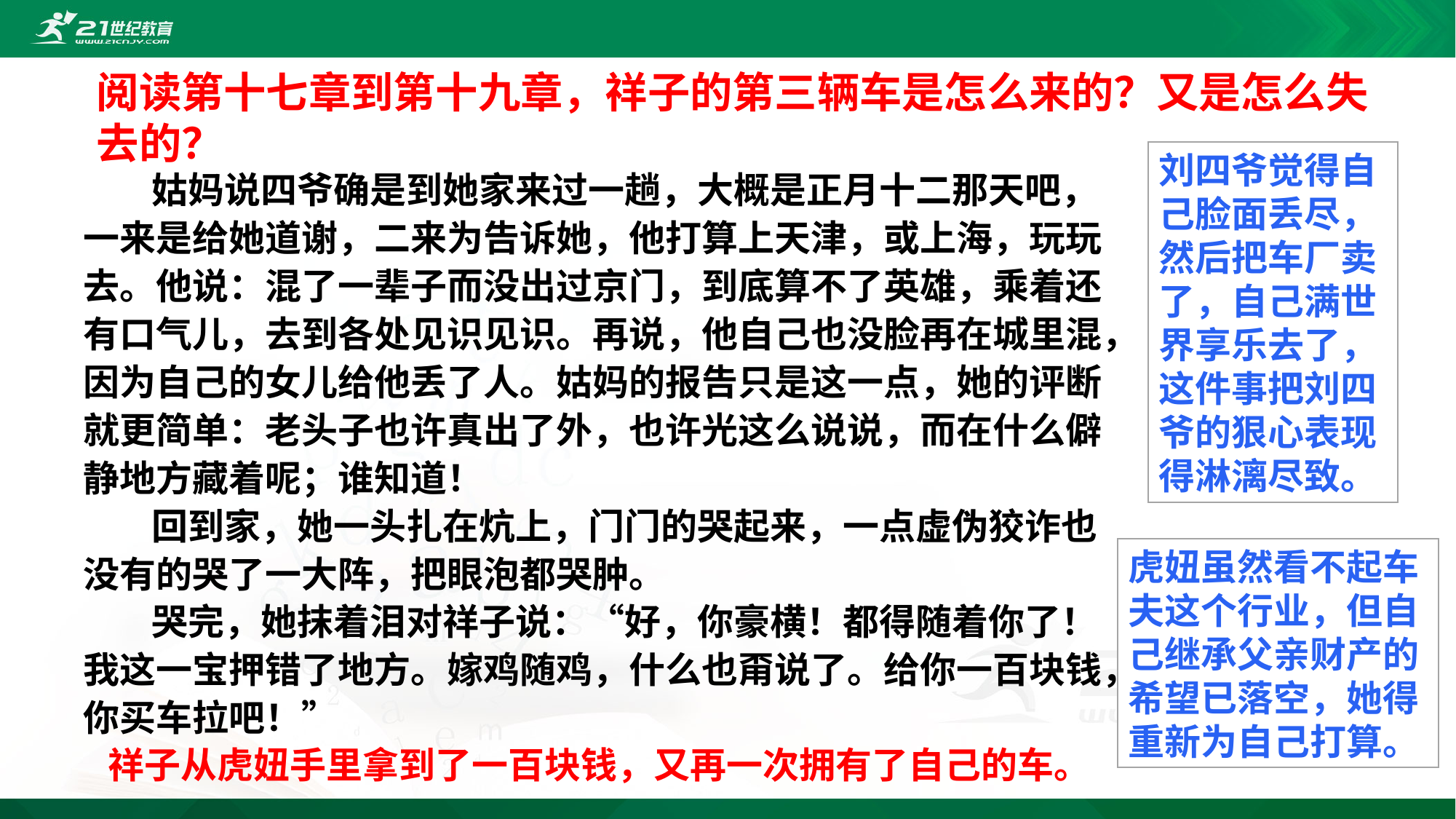

阅读第十七章到第十九章，祥子的第三辆车是怎么来的？又是怎么失去的？
刘四爷觉得自己脸面丢尽，然后把车厂卖了，自己满世界享乐去了，这件事把刘四爷的狠心表现得淋漓尽致。
  姑妈说四爷确是到她家来过一趟，大概是正月十二那天吧，一来是给她道谢，二来为告诉她，他打算上天津，或上海，玩玩去。他说：混了一辈子而没出过京门，到底算不了英雄，乘着还有口气儿，去到各处见识见识。再说，他自己也没脸再在城里混，因为自己的女儿给他丢了人。姑妈的报告只是这一点，她的评断就更简单：老头子也许真出了外，也许光这么说说，而在什么僻静地方藏着呢；谁知道！
  回到家，她一头扎在炕上，门门的哭起来，一点虚伪狡诈也没有的哭了一大阵，把眼泡都哭肿。
  哭完，她抹着泪对祥子说：“好，你豪横！都得随着你了！我这一宝押错了地方。嫁鸡随鸡，什么也甭说了。给你一百块钱，你买车拉吧！”
虎妞虽然看不起车夫这个行业，但自己继承父亲财产的希望已落空，她得重新为自己打算。
祥子从虎妞手里拿到了一百块钱，又再一次拥有了自己的车。